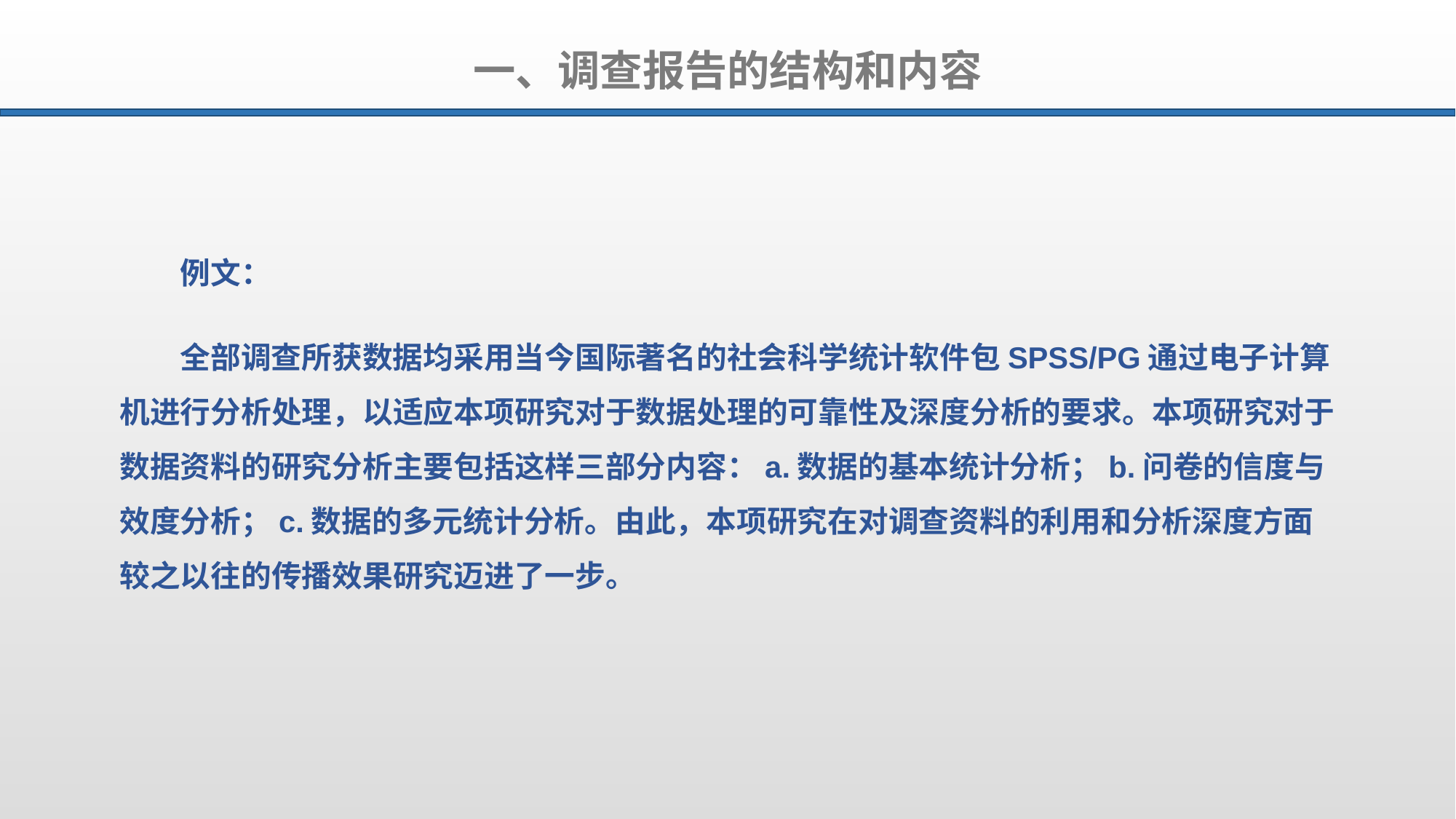

一、调查报告的结构和内容

例文：
全部调查所获数据均采用当今国际著名的社会科学统计软件包SPSS/PG通过电子计算机进行分析处理，以适应本项研究对于数据处理的可靠性及深度分析的要求。本项研究对于数据资料的研究分析主要包括这样三部分内容：a.数据的基本统计分析；b.问卷的信度与效度分析；c.数据的多元统计分析。由此，本项研究在对调查资料的利用和分析深度方面较之以往的传播效果研究迈进了一步。